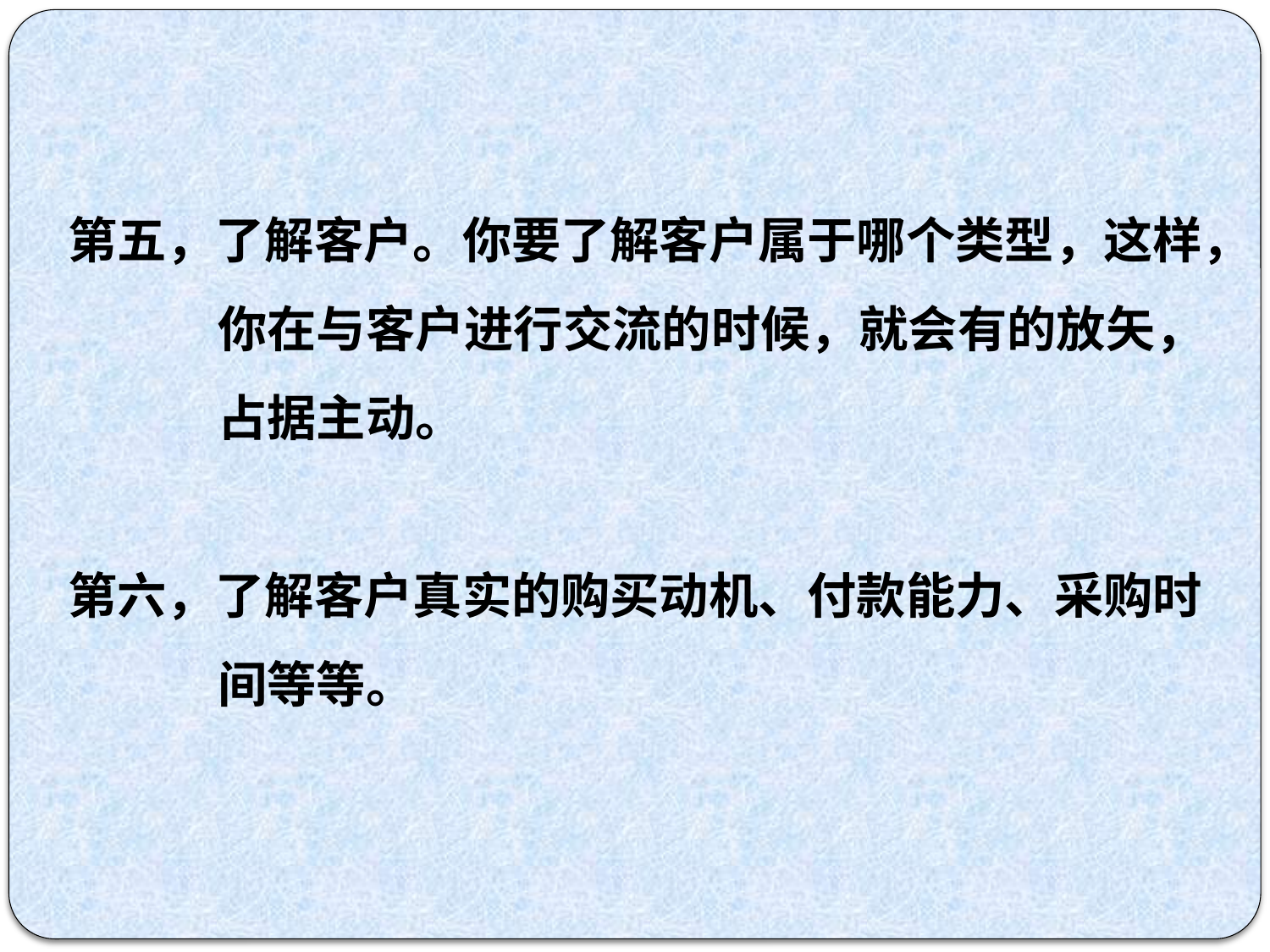

第五，了解客户。你要了解客户属于哪个类型，这样，你在与客户进行交流的时候，就会有的放矢，占据主动。

第六，了解客户真实的购买动机、付款能力、采购时间等等。